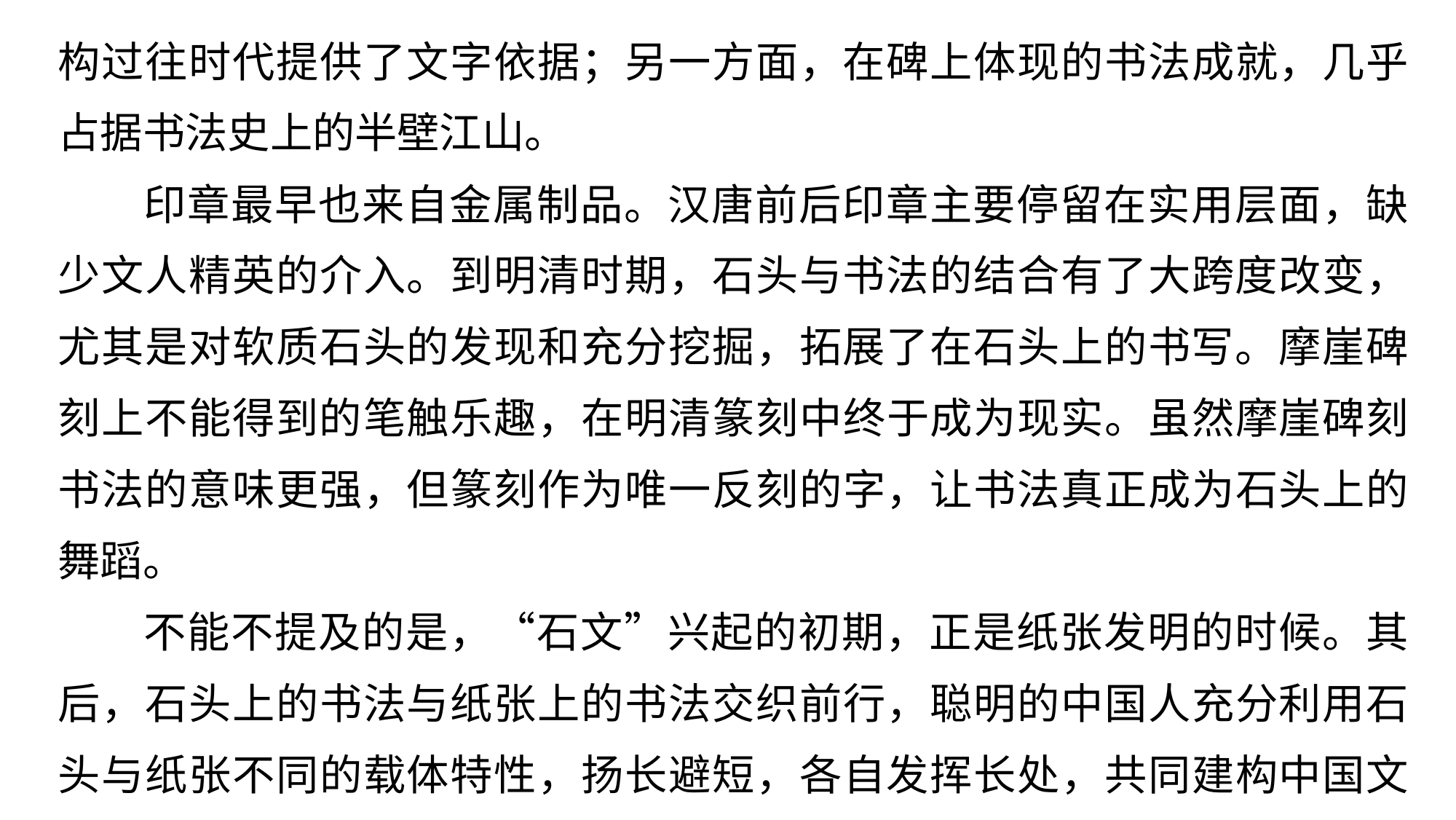

构过往时代提供了文字依据；另一方面，在碑上体现的书法成就，几乎占据书法史上的半壁江山。
印章最早也来自金属制品。汉唐前后印章主要停留在实用层面，缺少文人精英的介入。到明清时期，石头与书法的结合有了大跨度改变，尤其是对软质石头的发现和充分挖掘，拓展了在石头上的书写。摩崖碑刻上不能得到的笔触乐趣，在明清篆刻中终于成为现实。虽然摩崖碑刻书法的意味更强，但篆刻作为唯一反刻的字，让书法真正成为石头上的舞蹈。
不能不提及的是，“石文”兴起的初期，正是纸张发明的时候。其后，石头上的书法与纸张上的书法交织前行，聪明的中国人充分利用石头与纸张不同的载体特性，扬长避短，各自发挥长处，共同建构中国文字、文化与文明的摩天大厦。  (选自《人民日报》，有删改)